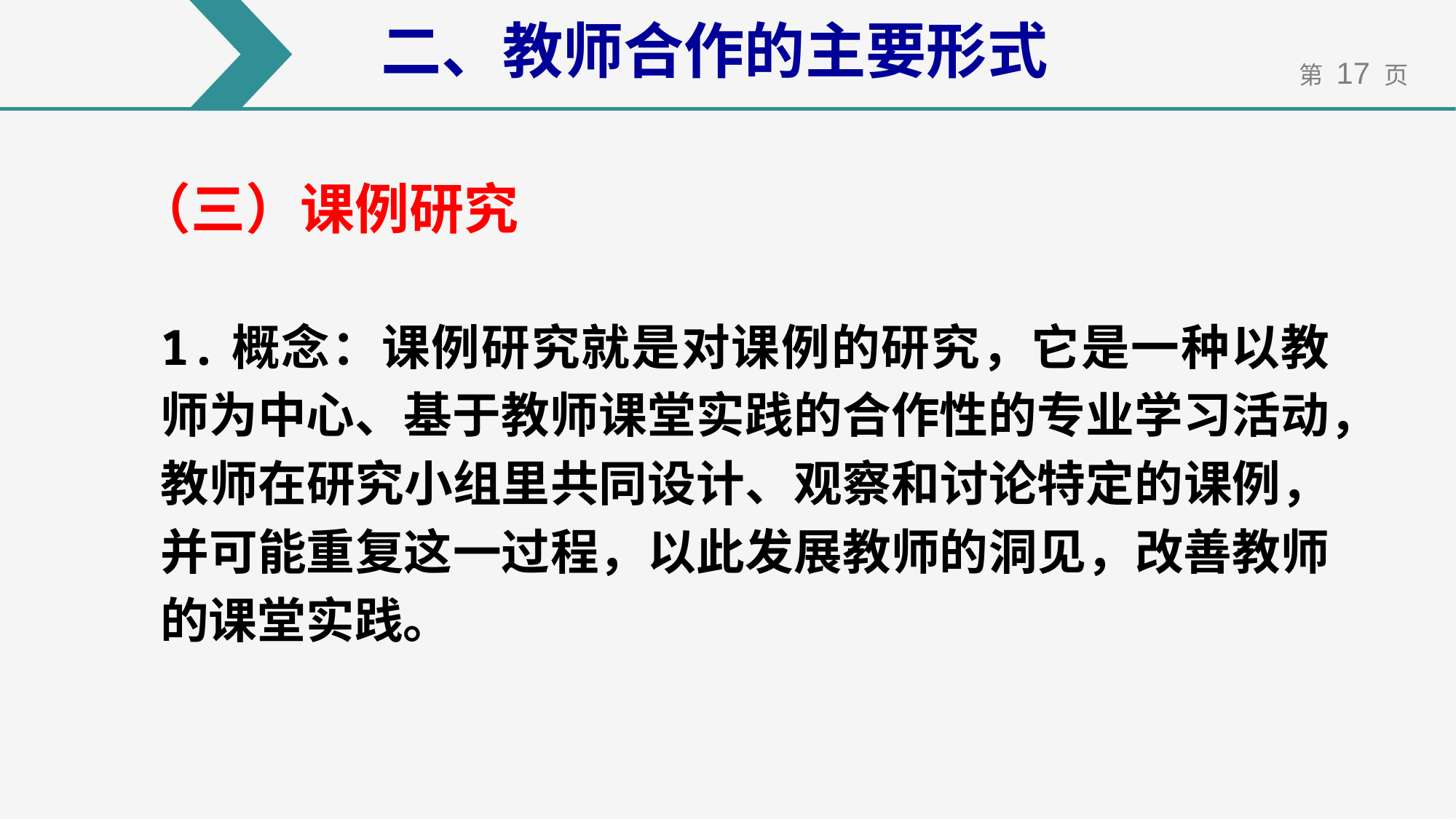

二、教师合作的主要形式
（三）课例研究
1.概念：课例研究就是对课例的研究，它是一种以教师为中心、基于教师课堂实践的合作性的专业学习活动，教师在研究小组里共同设计、观察和讨论特定的课例，并可能重复这一过程，以此发展教师的洞见，改善教师的课堂实践。